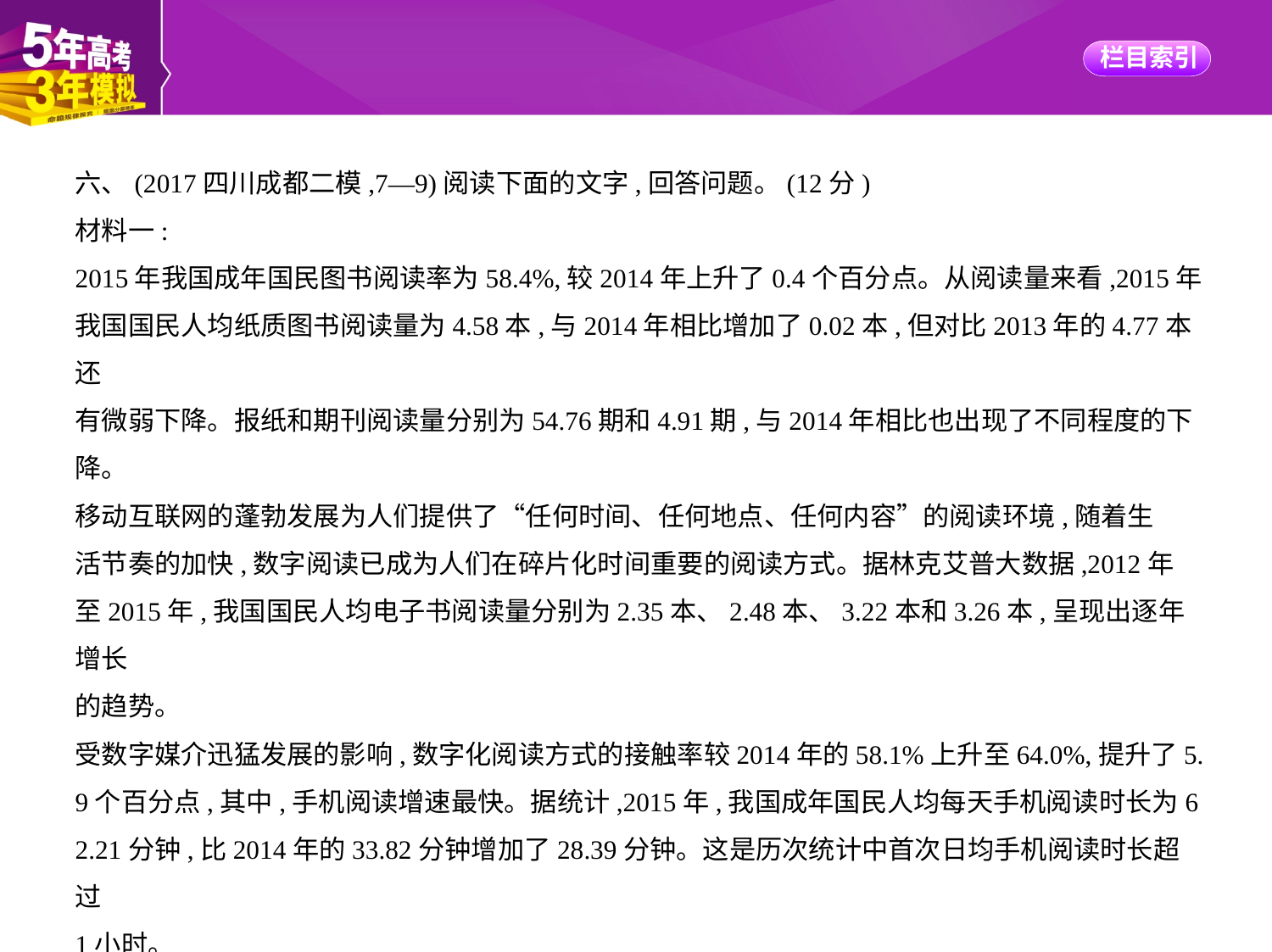

六、(2017四川成都二模,7—9)阅读下面的文字,回答问题。(12分)
材料一:
2015年我国成年国民图书阅读率为58.4%,较2014年上升了0.4个百分点。从阅读量来看,2015年
我国国民人均纸质图书阅读量为4.58本,与2014年相比增加了0.02本,但对比2013年的4.77本还
有微弱下降。报纸和期刊阅读量分别为54.76期和4.91期,与2014年相比也出现了不同程度的下
降。
移动互联网的蓬勃发展为人们提供了“任何时间、任何地点、任何内容”的阅读环境,随着生
活节奏的加快,数字阅读已成为人们在碎片化时间重要的阅读方式。据林克艾普大数据,2012年
至2015年,我国国民人均电子书阅读量分别为2.35本、2.48本、3.22本和3.26本,呈现出逐年增长
的趋势。
受数字媒介迅猛发展的影响,数字化阅读方式的接触率较2014年的58.1%上升至64.0%,提升了5.
9个百分点,其中,手机阅读增速最快。据统计,2015年,我国成年国民人均每天手机阅读时长为6
2.21分钟,比2014年的33.82分钟增加了28.39分钟。这是历次统计中首次日均手机阅读时长超过
1小时。
2015年新兴媒介阅读时间